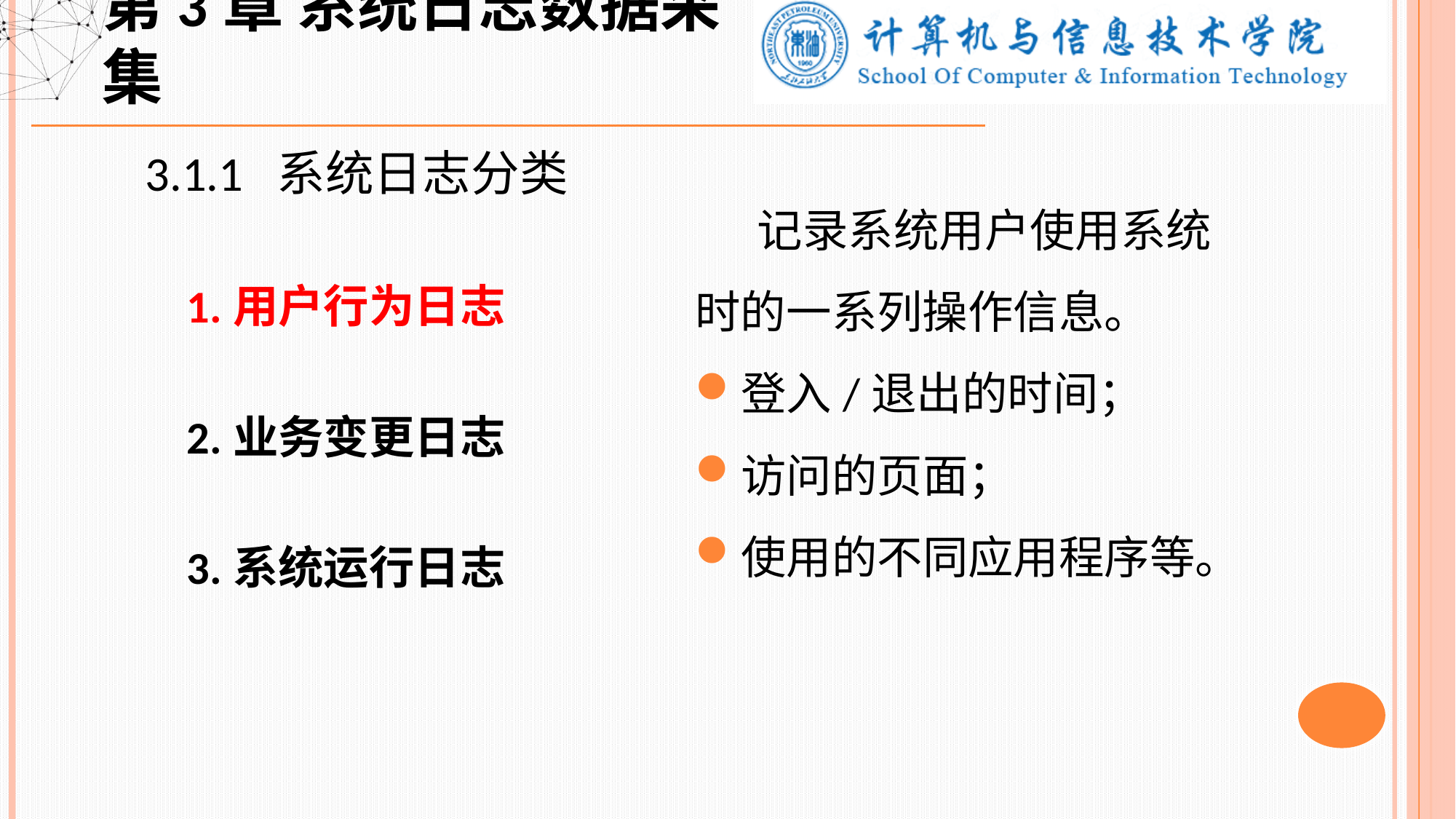

第3章 系统日志数据采集
3.1.1  系统日志分类

    1.用户行为日志

    2.业务变更日志

    3.系统运行日志
     记录系统用户使用系统时的一系列操作信息。
登入/退出的时间；
访问的页面；
使用的不同应用程序等。